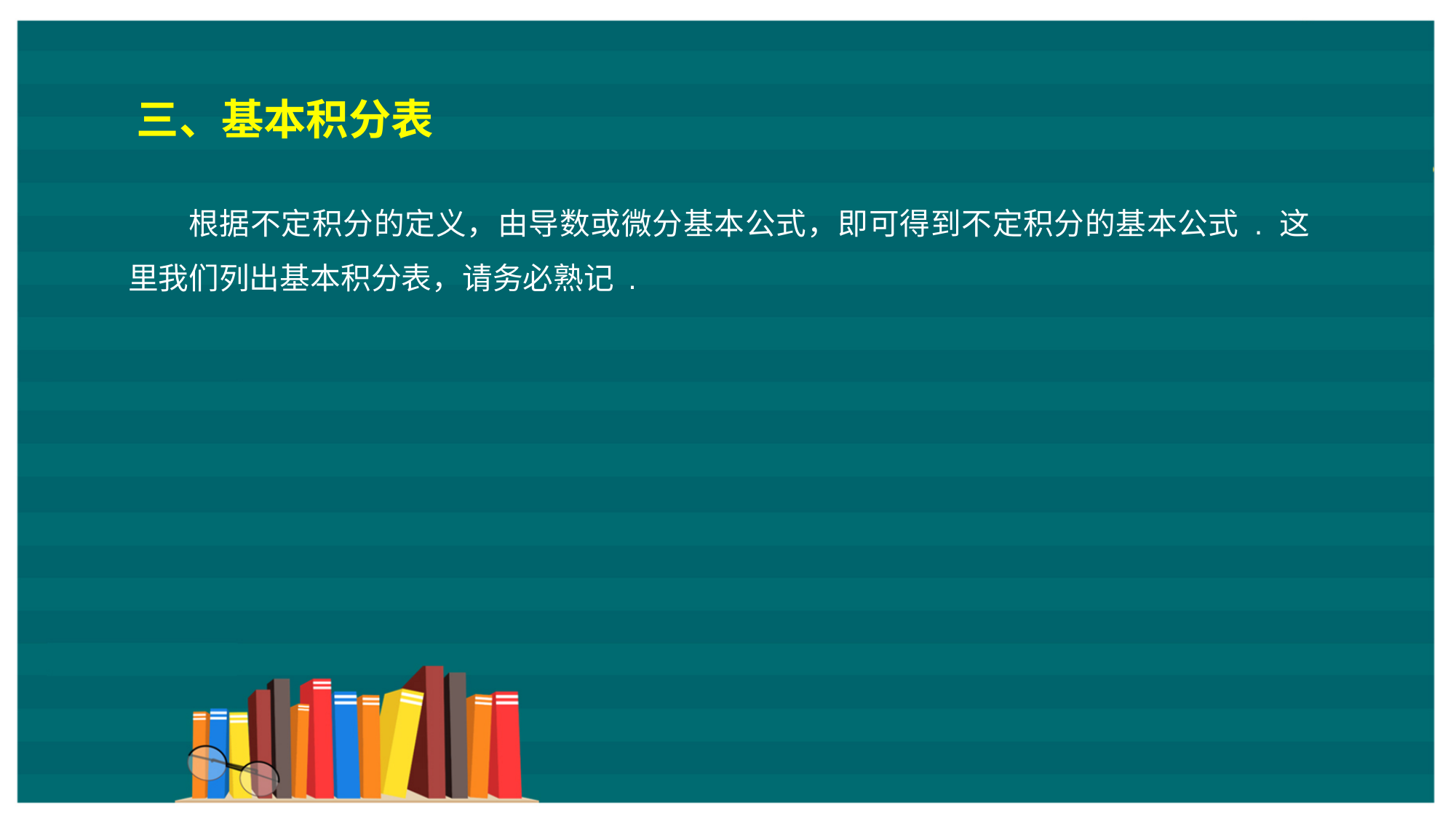

三、基本积分表
根据不定积分的定义，由导数或微分基本公式，即可得到不定积分的基本公式 . 这里我们列出基本积分表，请务必熟记 .